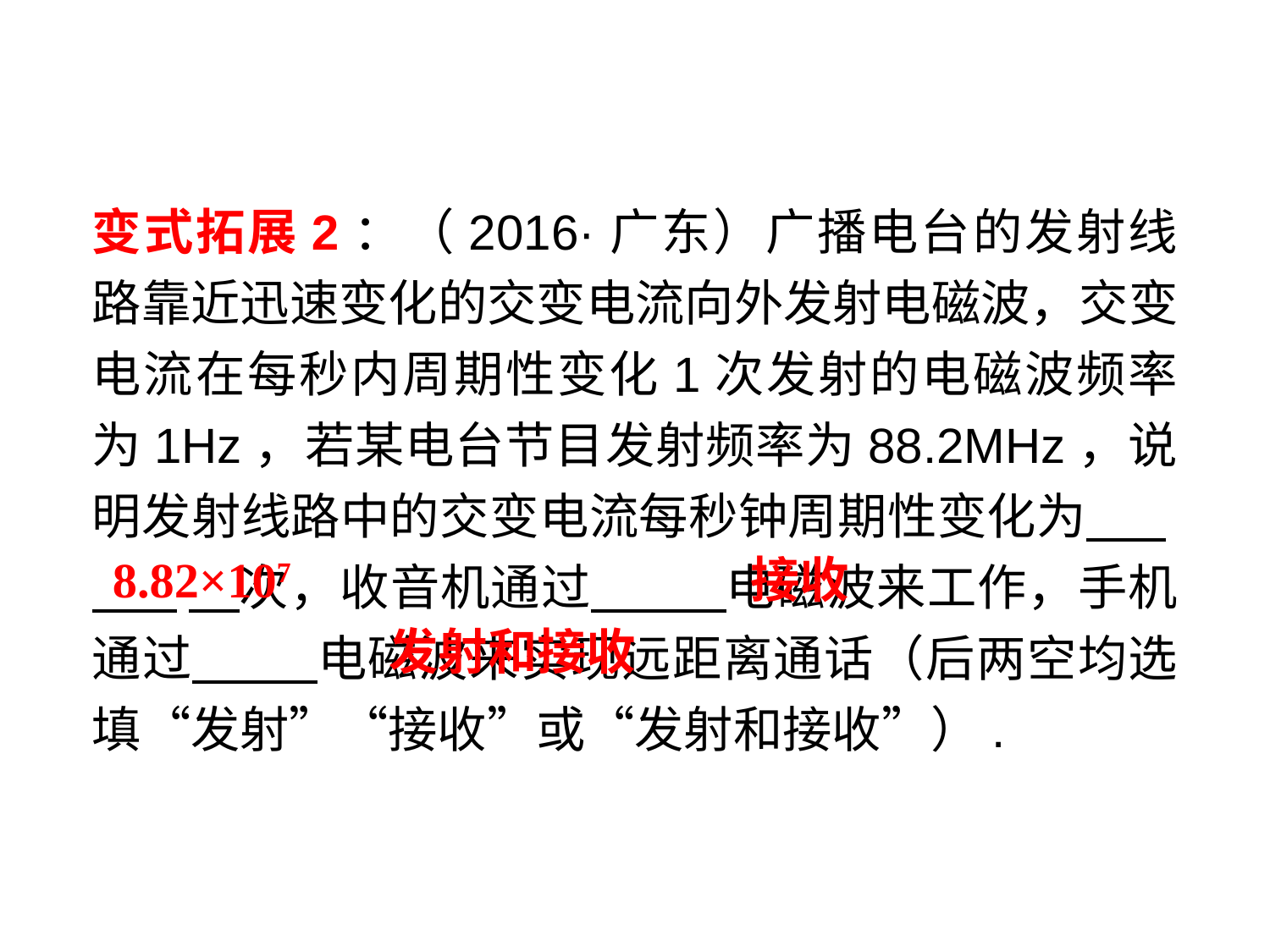

变式拓展2：（2016·广东）广播电台的发射线路靠近迅速变化的交变电流向外发射电磁波，交变电流在每秒内周期性变化1次发射的电磁波频率为1Hz，若某电台节目发射频率为88.2MHz，说明发射线路中的交变电流每秒钟周期性变化为       .
       　次，收音机通过       　电磁波来工作，手机通过          电磁波来实现远距离通话（后两空均选填“发射”“接收”或“发射和接收”）.
8.82×107
接收
发射和接收